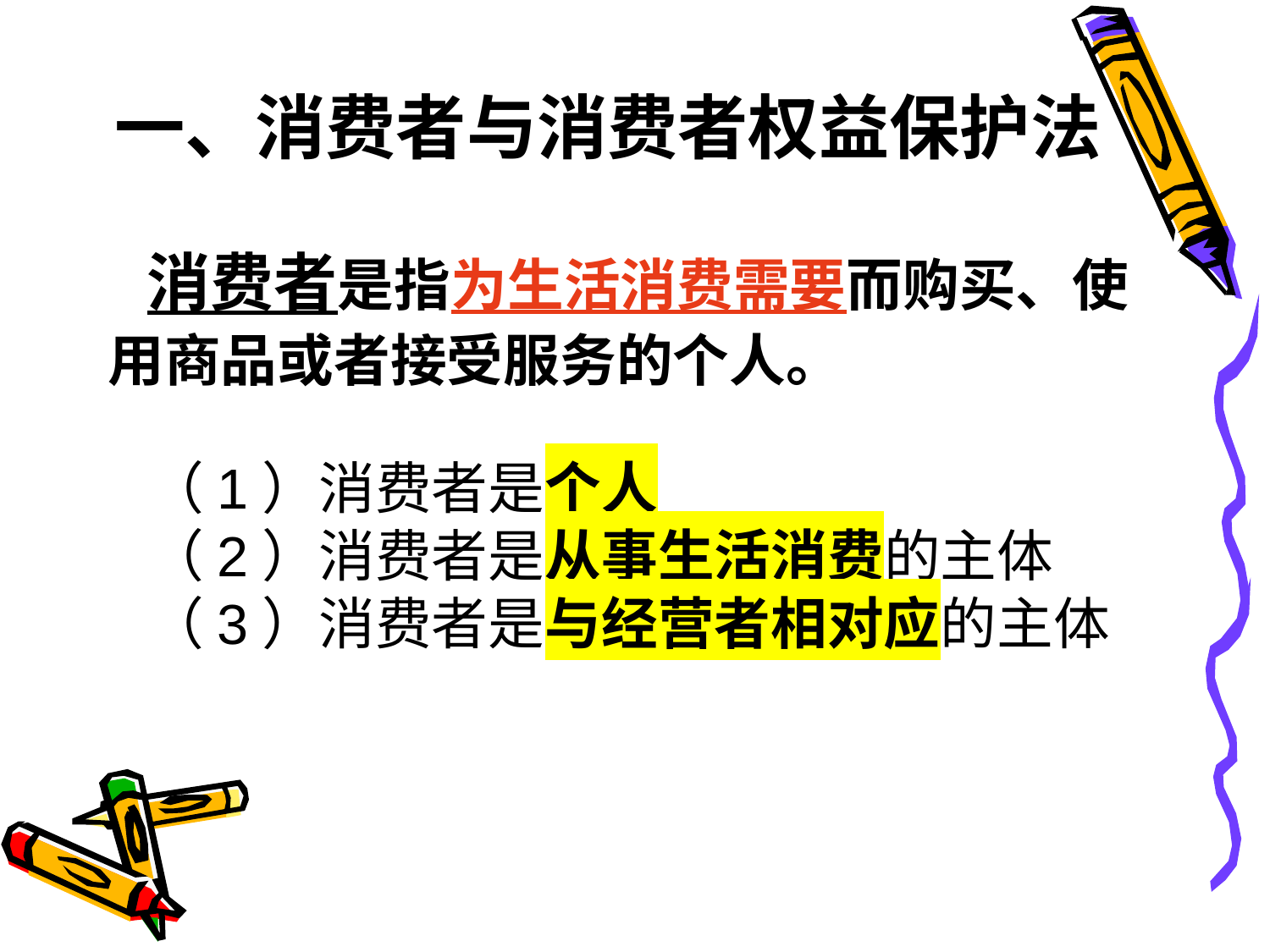

# 一、消费者与消费者权益保护法
  消费者是指为生活消费需要而购买、使用商品或者接受服务的个人。

（1）消费者是个人
（2）消费者是从事生活消费的主体
（3）消费者是与经营者相对应的主体